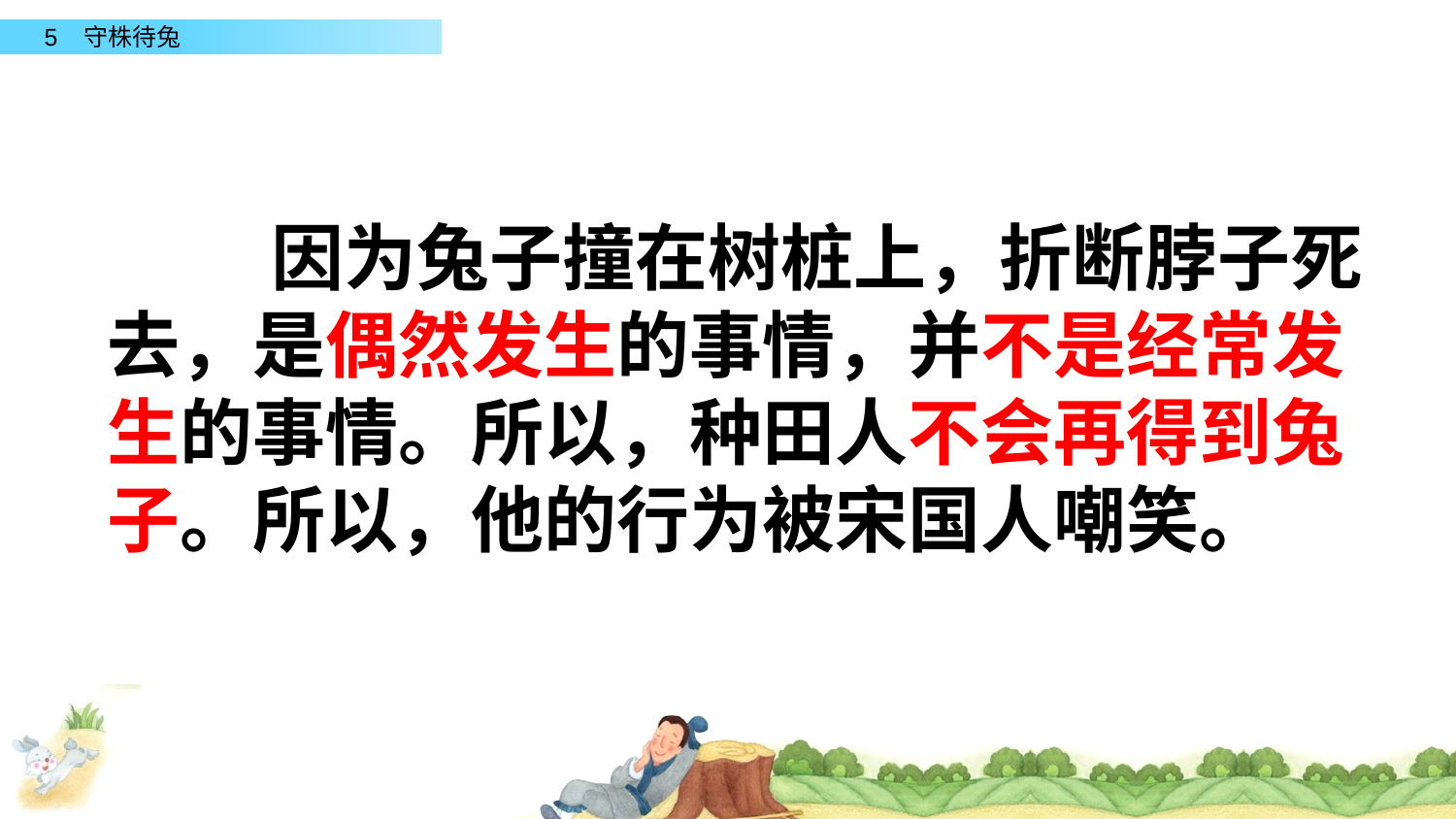

因为兔子撞在树桩上，折断脖子死去，是偶然发生的事情，并不是经常发生的事情。所以，种田人不会再得到兔子。所以，他的行为被宋国人嘲笑。